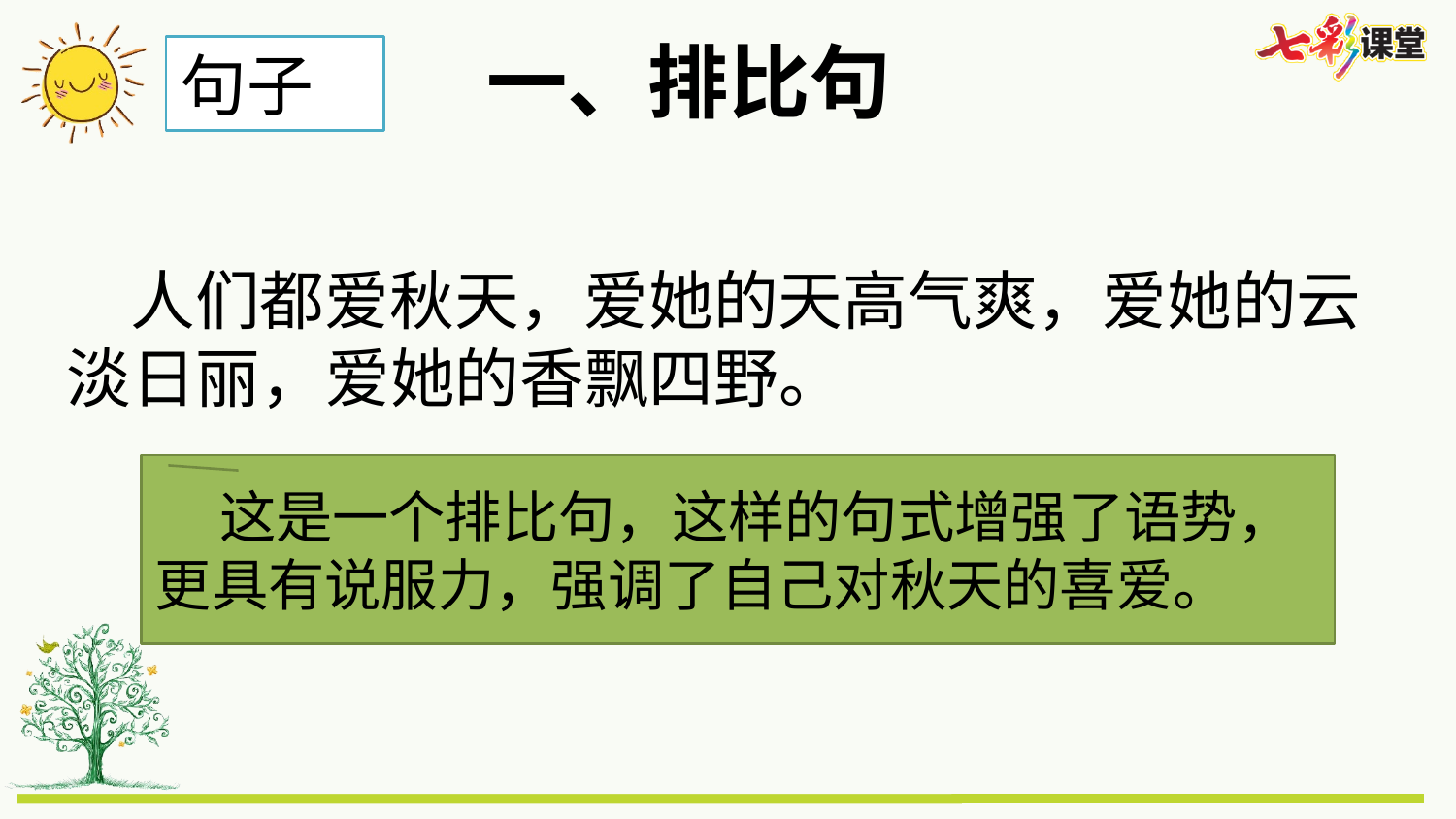

一、排比句
句子
    人们都爱秋天，爱她的天高气爽，爱她的云淡日丽，爱她的香飘四野。
    这是一个排比句，这样的句式增强了语势，更具有说服力，强调了自己对秋天的喜爱。